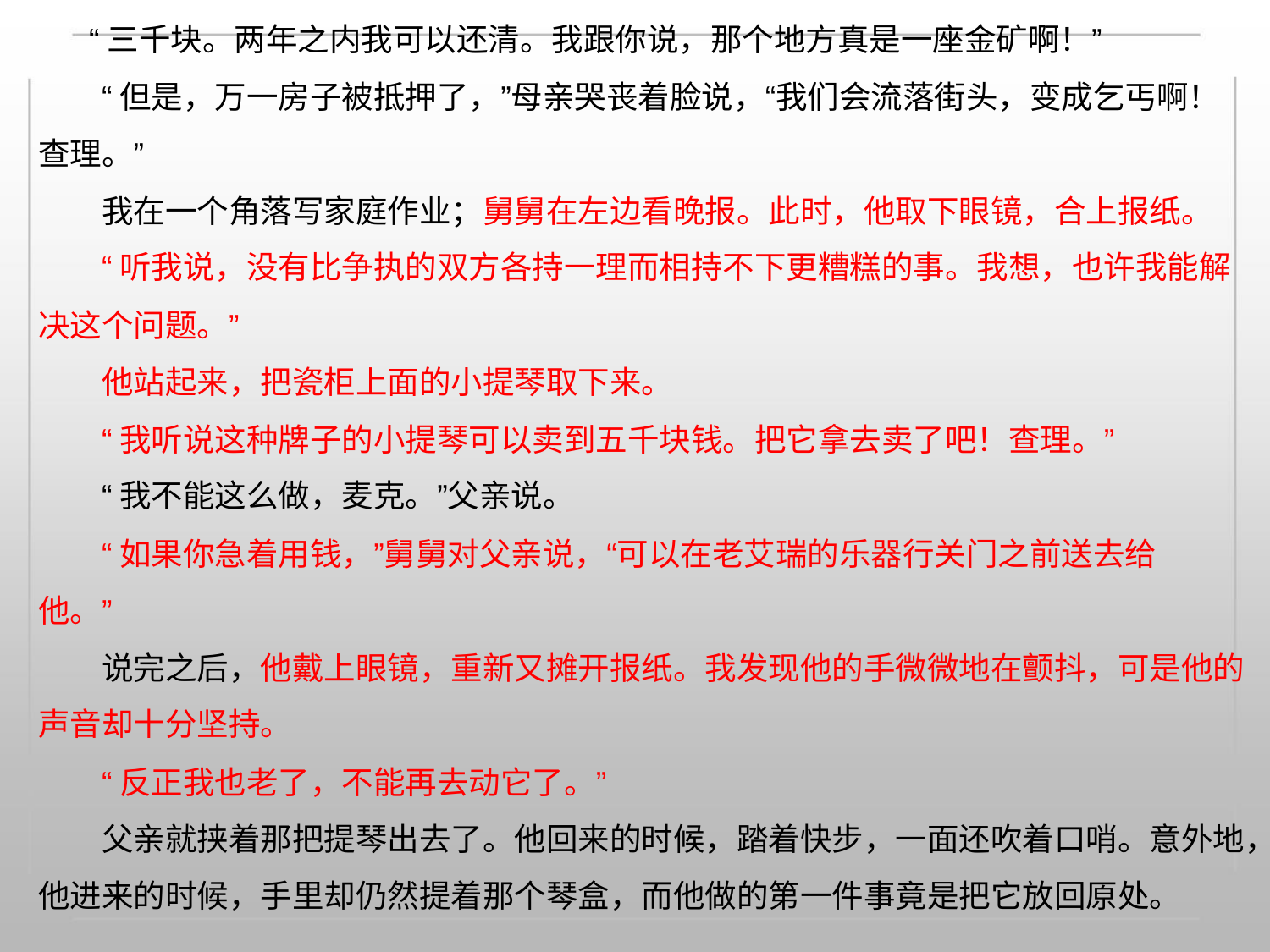

“三千块。两年之内我可以还清。我跟你说，那个地方真是一座金矿啊！”
“但是，万一房子被抵押了，”母亲哭丧着脸说，“我们会流落街头，变成乞丐啊！
查理。”
我在一个角落写家庭作业；舅舅在左边看晚报。此时，他取下眼镜，合上报纸。
“听我说，没有比争执的双方各持一理而相持不下更糟糕的事。我想，也许我能解
决这个问题。”
他站起来，把瓷柜上面的小提琴取下来。
“我听说这种牌子的小提琴可以卖到五千块钱。把它拿去卖了吧！查理。”
“我不能这么做，麦克。”父亲说。
“如果你急着用钱，”舅舅对父亲说，“可以在老艾瑞的乐器行关门之前送去给
他。”
说完之后，他戴上眼镜，重新又摊开报纸。我发现他的手微微地在颤抖，可是他的
声音却十分坚持。
“反正我也老了，不能再去动它了。”
父亲就挟着那把提琴出去了。他回来的时候，踏着快步，一面还吹着口哨。意外地，
他进来的时候，手里却仍然提着那个琴盒，而他做的第一件事竟是把它放回原处。